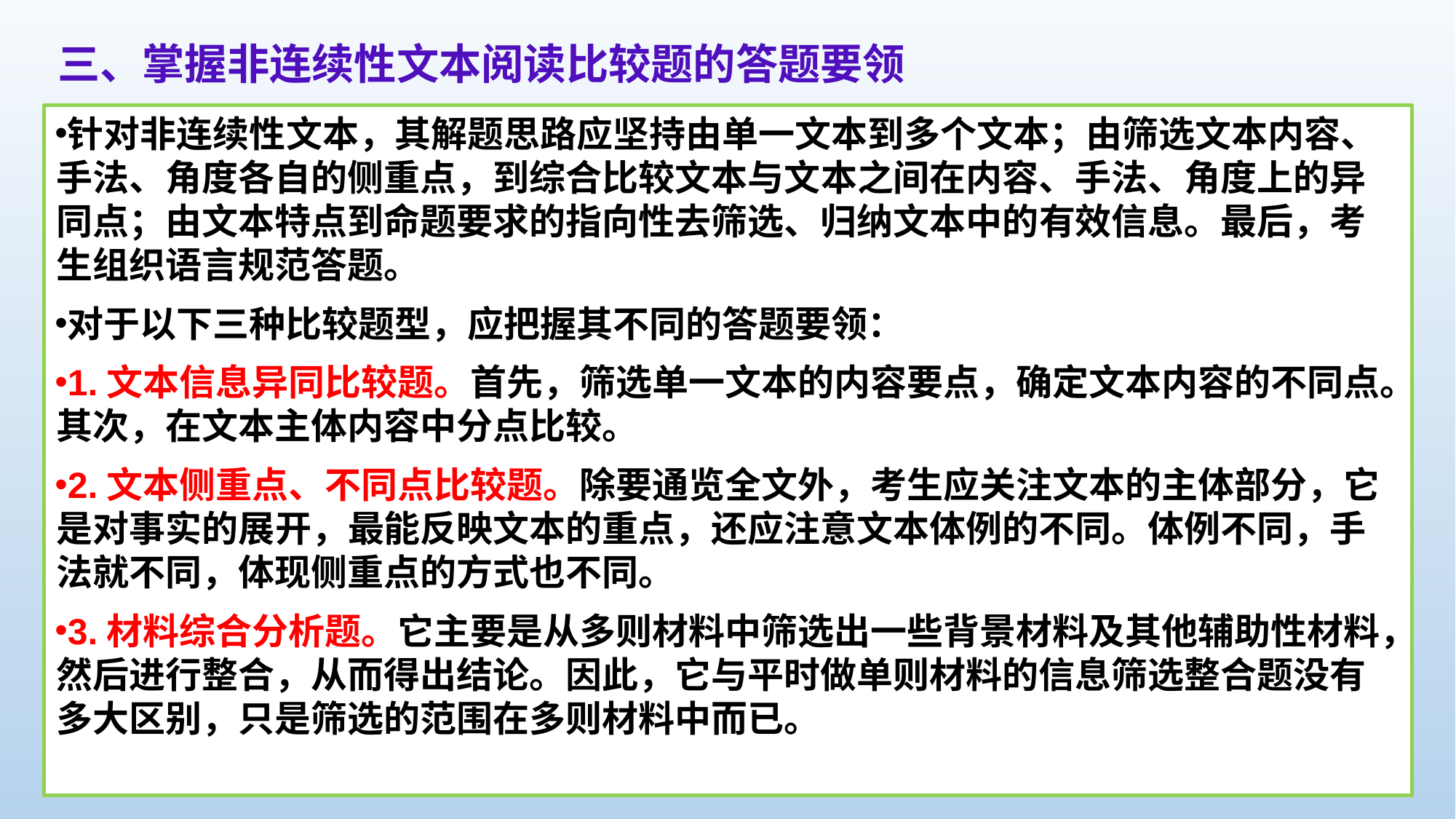

三、掌握非连续性文本阅读比较题的答题要领
针对非连续性文本，其解题思路应坚持由单一文本到多个文本；由筛选文本内容、手法、角度各自的侧重点，到综合比较文本与文本之间在内容、手法、角度上的异同点；由文本特点到命题要求的指向性去筛选、归纳文本中的有效信息。最后，考生组织语言规范答题。
对于以下三种比较题型，应把握其不同的答题要领：
1.文本信息异同比较题。首先，筛选单一文本的内容要点，确定文本内容的不同点。其次，在文本主体内容中分点比较。
2.文本侧重点、不同点比较题。除要通览全文外，考生应关注文本的主体部分，它是对事实的展开，最能反映文本的重点，还应注意文本体例的不同。体例不同，手法就不同，体现侧重点的方式也不同。
3.材料综合分析题。它主要是从多则材料中筛选出一些背景材料及其他辅助性材料，然后进行整合，从而得出结论。因此，它与平时做单则材料的信息筛选整合题没有多大区别，只是筛选的范围在多则材料中而已。